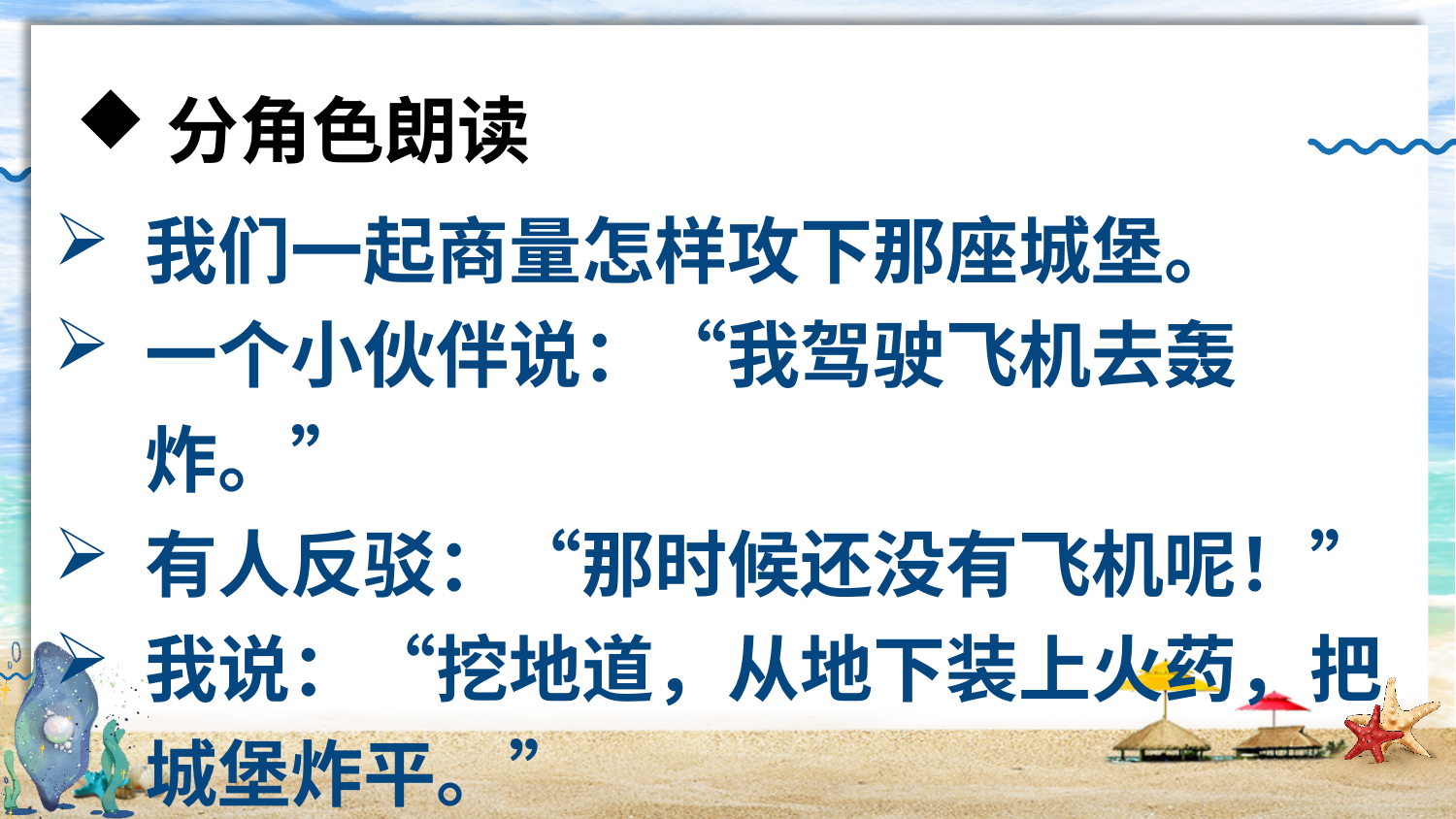

分角色朗读
我们一起商量怎样攻下那座城堡。
一个小伙伴说：“我驾驶飞机去轰炸。”
有人反驳：“那时候还没有飞机呢！”
我说：“挖地道，从地下装上火药，把城堡炸平。”